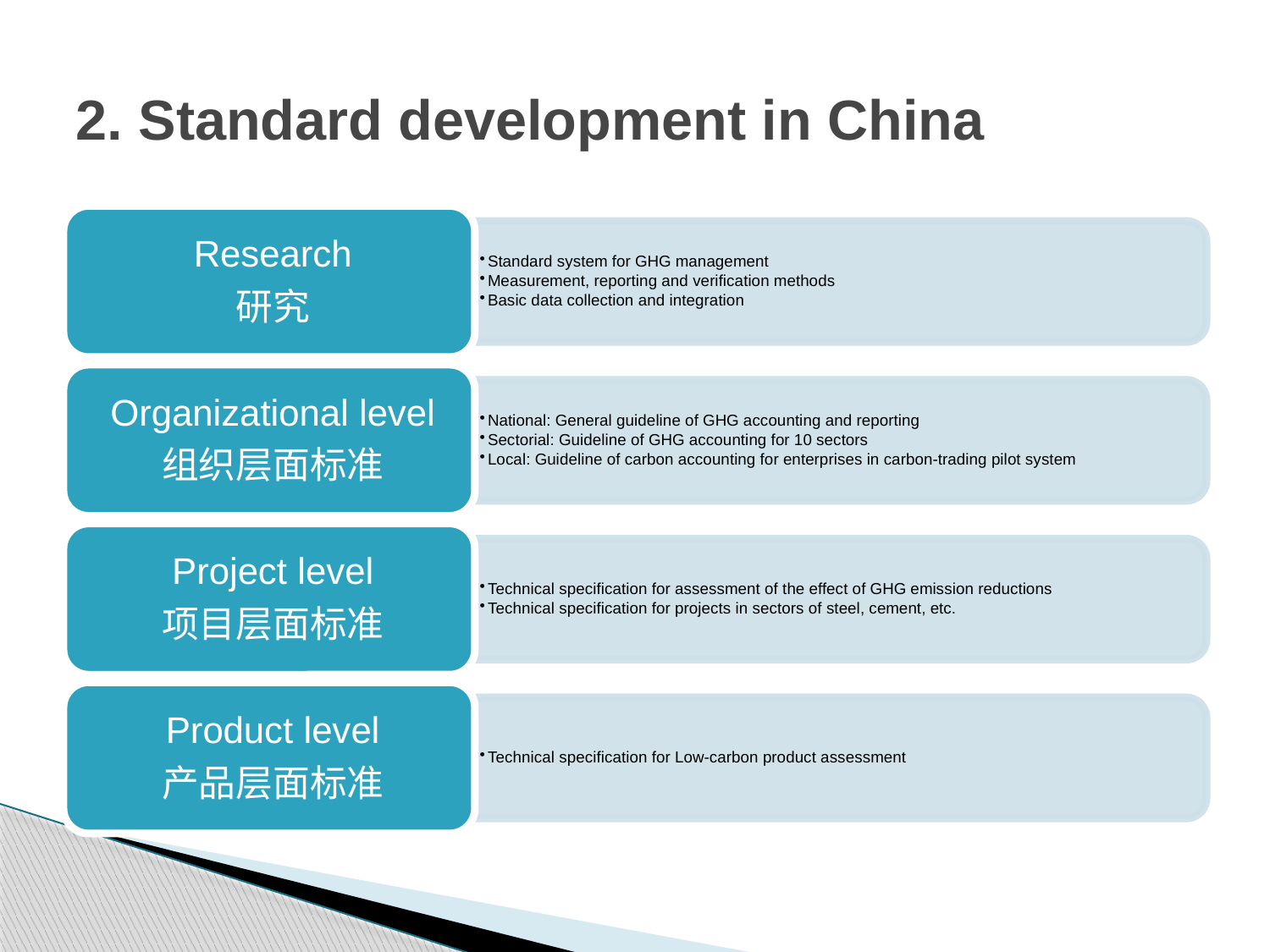

# 2. Standard development in China
Standard system for GHG management
Measurement, reporting and verification methods
Basic data collection and integration
Research
研究
National: General guideline of GHG accounting and reporting
Sectorial: Guideline of GHG accounting for 10 sectors
Local: Guideline of carbon accounting for enterprises in carbon-trading pilot system
Organizational level
组织层面标准
Technical specification for assessment of the effect of GHG emission reductions
Technical specification for projects in sectors of steel, cement, etc.
Project level
项目层面标准
Technical specification for Low-carbon product assessment
Product level
产品层面标准